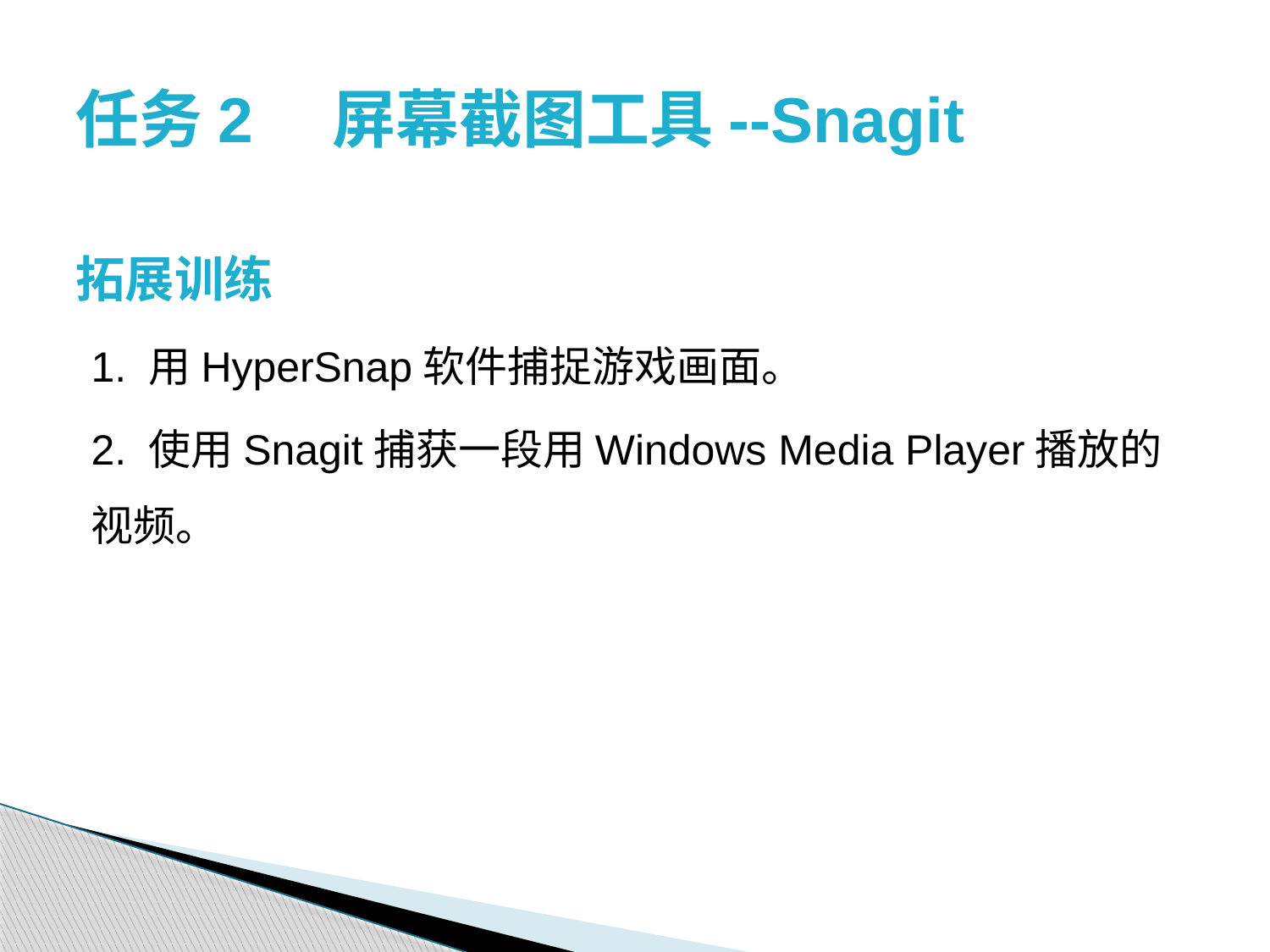

# 任务2　屏幕截图工具--Snagit
拓展训练
1. 用HyperSnap软件捕捉游戏画面。
2. 使用Snagit捕获一段用Windows Media Player播放的视频。